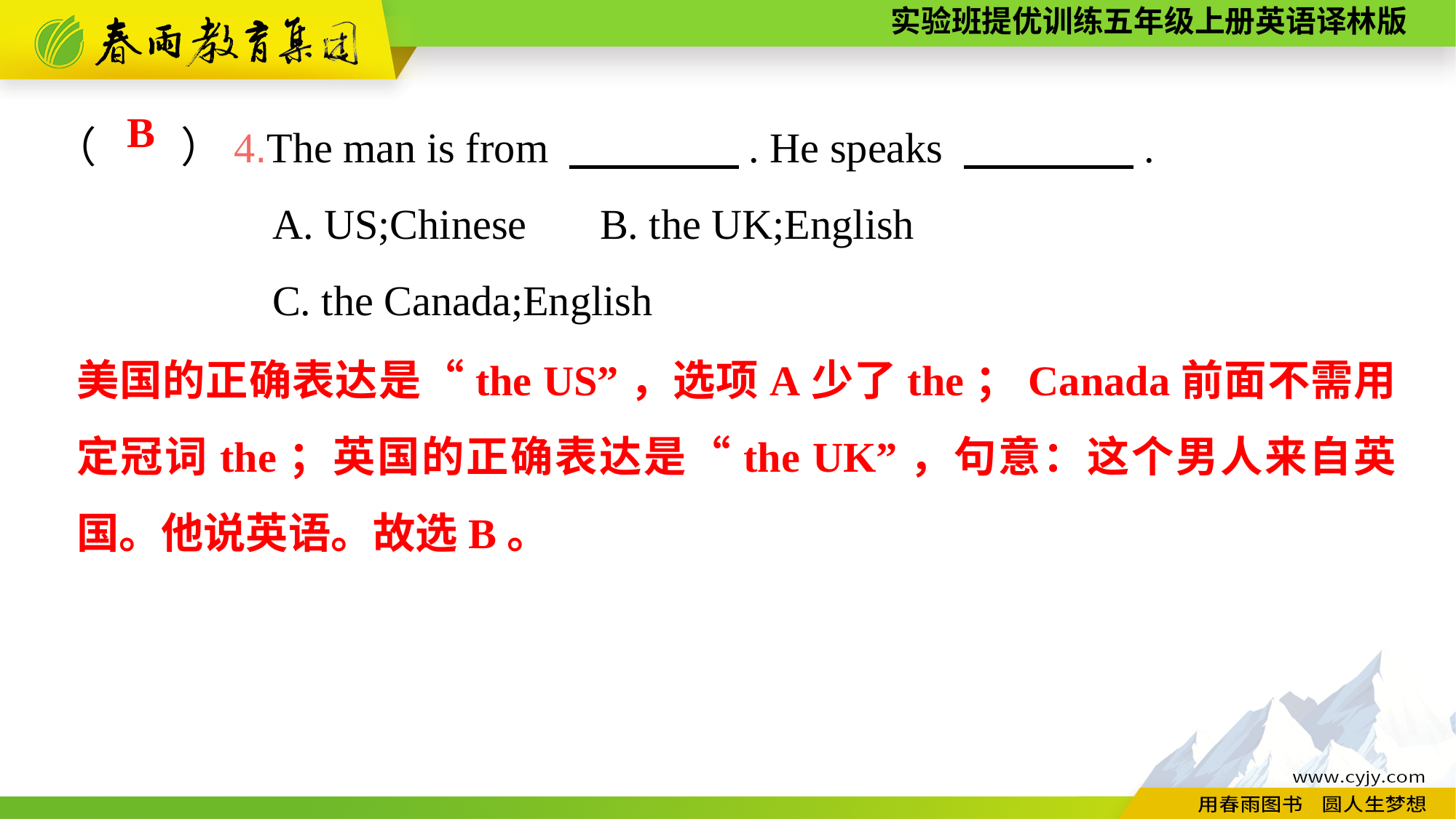

（　　）4.The man is from 　　　　. He speaks 　　　　.
		A. US;Chinese	B. the UK;English
		C. the Canada;English
B
美国的正确表达是“the US”，选项A少了the；Canada前面不需用定冠词the；英国的正确表达是“the UK”，句意：这个男人来自英国。他说英语。故选B。